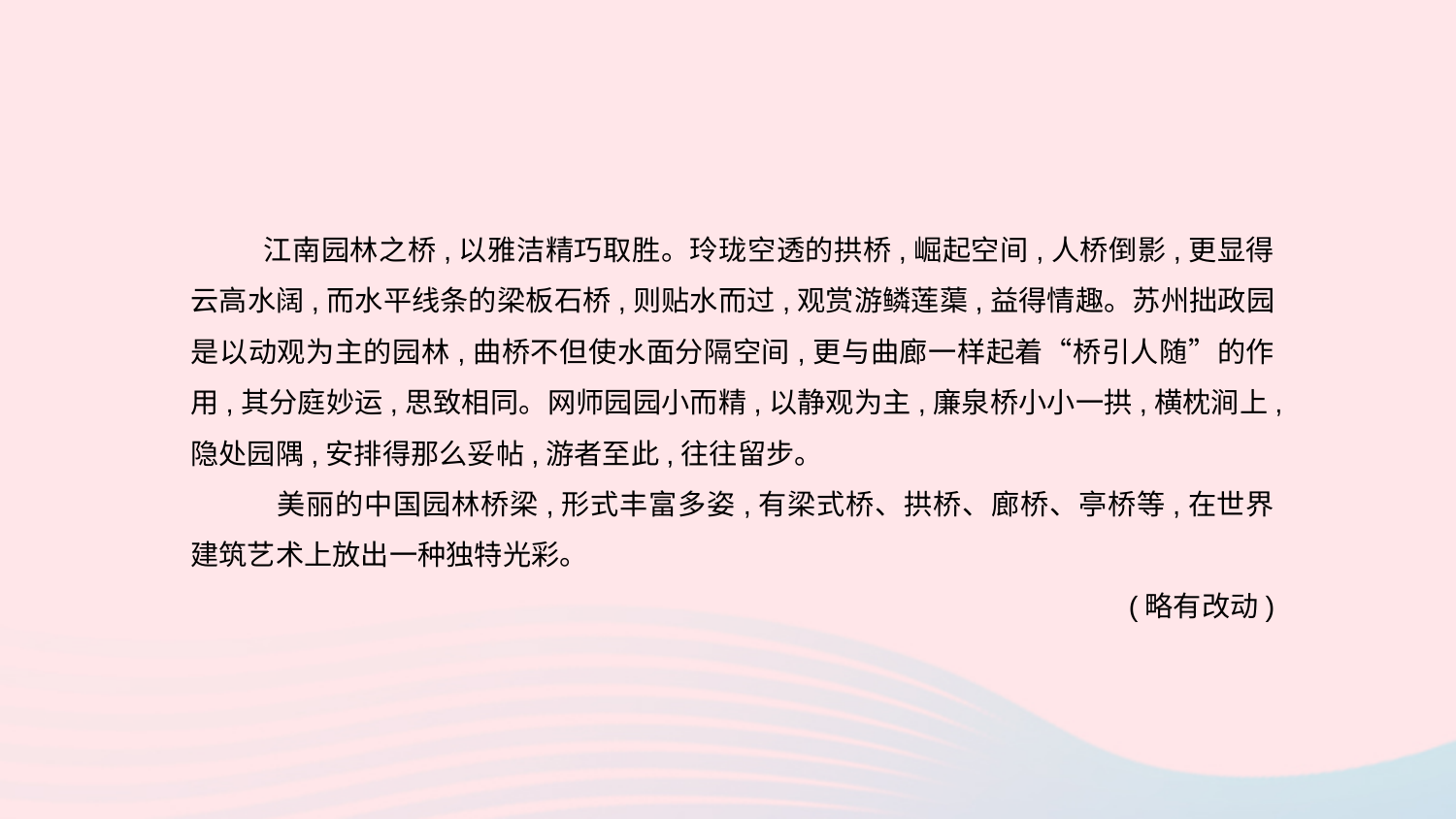

江南园林之桥,以雅洁精巧取胜。玲珑空透的拱桥,崛起空间,人桥倒影,更显得云高水阔,而水平线条的梁板石桥,则贴水而过,观赏游鳞莲蕖,益得情趣。苏州拙政园是以动观为主的园林,曲桥不但使水面分隔空间,更与曲廊一样起着“桥引人随”的作用,其分庭妙运,思致相同。网师园园小而精,以静观为主,廉泉桥小小一拱,横枕涧上,隐处园隅,安排得那么妥帖,游者至此,往往留步。
 美丽的中国园林桥梁,形式丰富多姿,有梁式桥、拱桥、廊桥、亭桥等,在世界建筑艺术上放出一种独特光彩。
(略有改动)